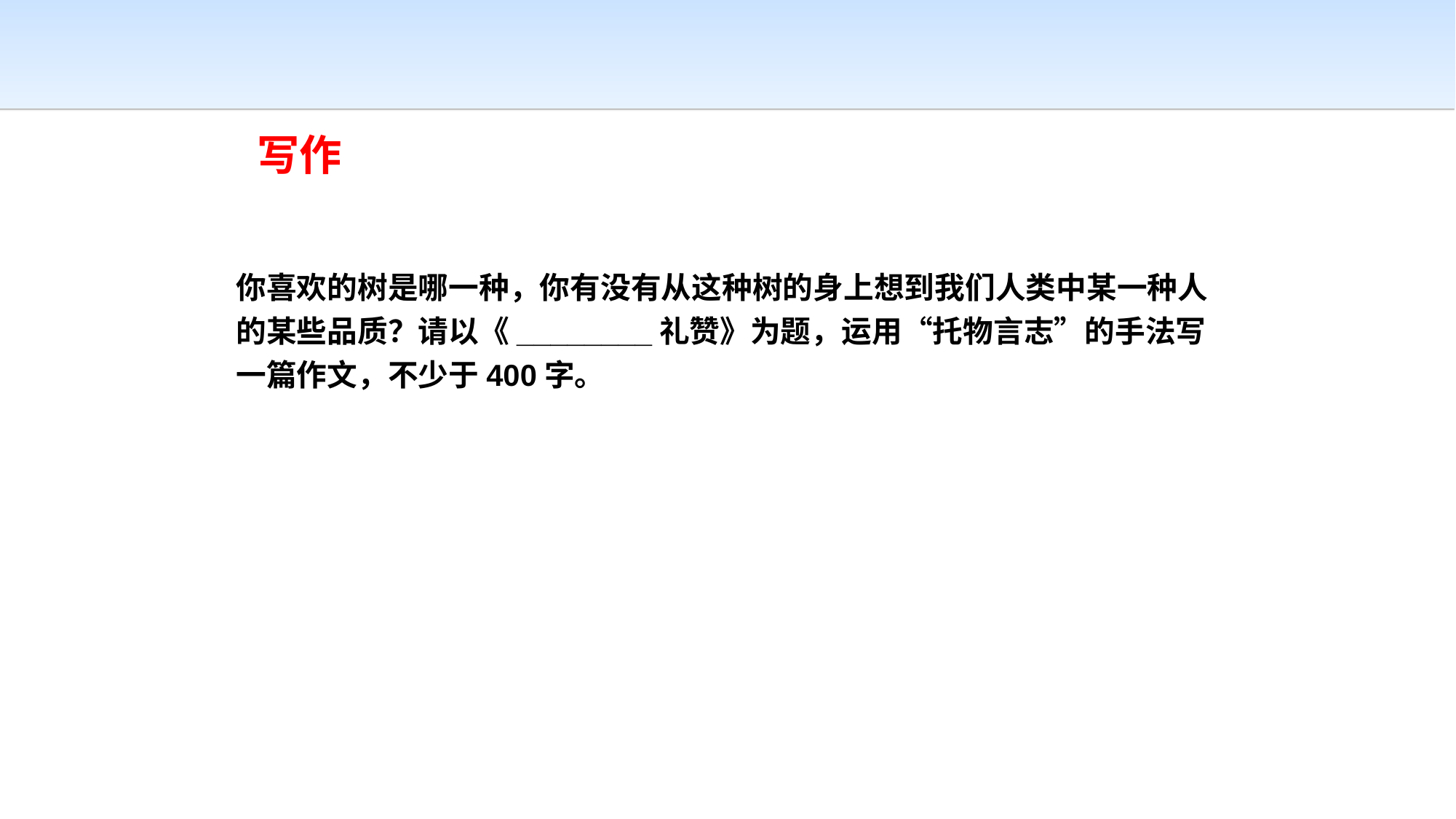

# 写作
你喜欢的树是哪一种，你有没有从这种树的身上想到我们人类中某一种人的某些品质？请以《________礼赞》为题，运用“托物言志”的手法写一篇作文，不少于400字。